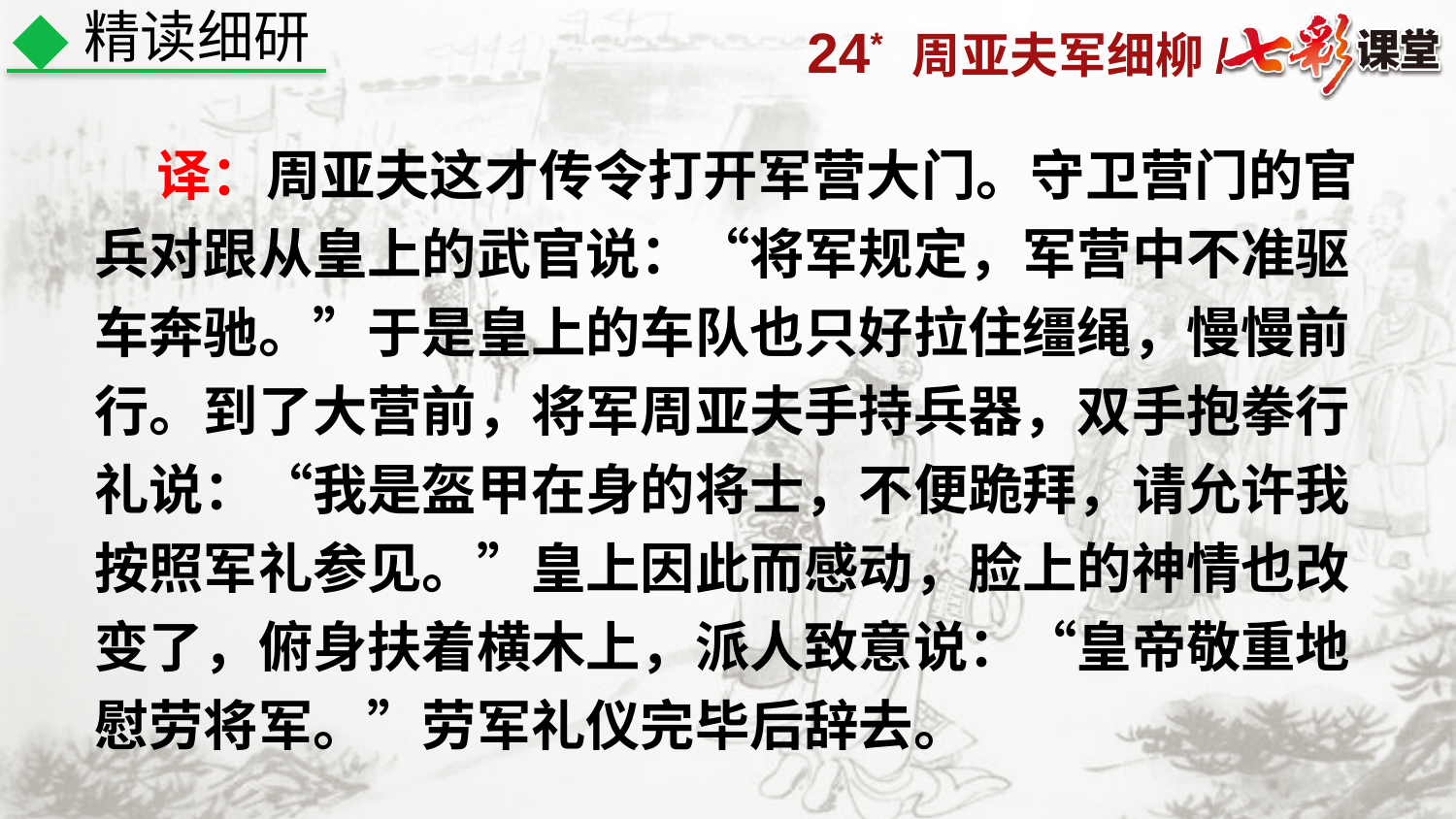

精读细研

    译：周亚夫这才传令打开军营大门。守卫营门的官兵对跟从皇上的武官说：“将军规定，军营中不准驱车奔驰。”于是皇上的车队也只好拉住缰绳，慢慢前行。到了大营前，将军周亚夫手持兵器，双手抱拳行礼说：“我是盔甲在身的将士，不便跪拜，请允许我按照军礼参见。”皇上因此而感动，脸上的神情也改变了，俯身扶着横木上，派人致意说：“皇帝敬重地慰劳将军。”劳军礼仪完毕后辞去。